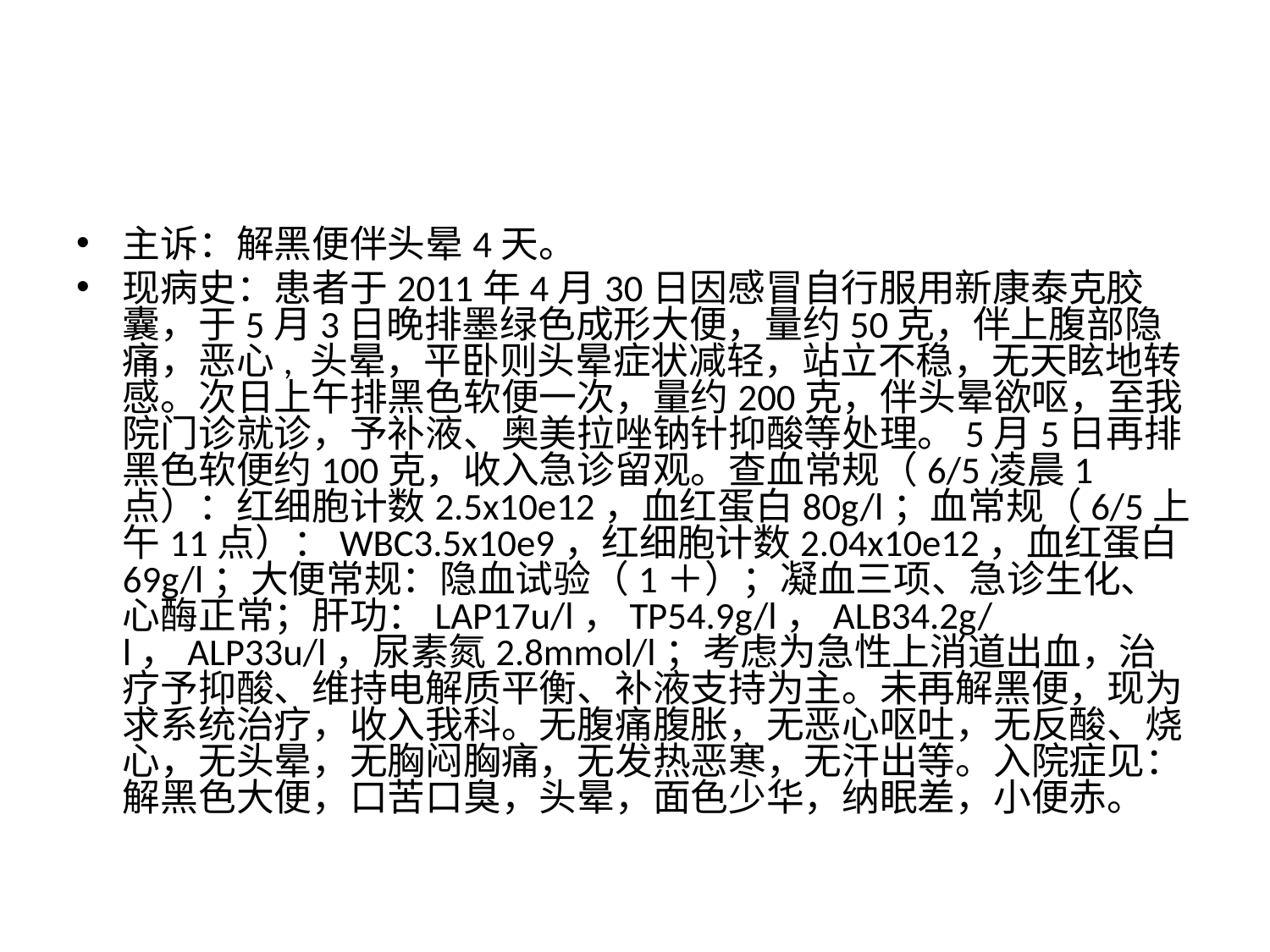

#
主诉：解黑便伴头晕4天。
现病史：患者于2011年4月30日因感冒自行服用新康泰克胶囊，于5月3日晚排墨绿色成形大便，量约50克，伴上腹部隐痛，恶心, 头晕，平卧则头晕症状减轻，站立不稳，无天眩地转感。次日上午排黑色软便一次，量约200克，伴头晕欲呕，至我院门诊就诊，予补液、奥美拉唑钠针抑酸等处理。5月5日再排黑色软便约100克，收入急诊留观。查血常规（6/5凌晨1点）：红细胞计数2.5x10e12，血红蛋白80g/l；血常规（6/5上午11点）：WBC3.5x10e9，红细胞计数2.04x10e12，血红蛋白69g/l；大便常规：隐血试验（1＋）；凝血三项、急诊生化、心酶正常；肝功：LAP17u/l，TP54.9g/l，ALB34.2g/l，ALP33u/l，尿素氮2.8mmol/l；考虑为急性上消道出血，治疗予抑酸、维持电解质平衡、补液支持为主。未再解黑便，现为求系统治疗，收入我科。无腹痛腹胀，无恶心呕吐，无反酸、烧心，无头晕，无胸闷胸痛，无发热恶寒，无汗出等。入院症见：解黑色大便，口苦口臭，头晕，面色少华，纳眠差，小便赤。